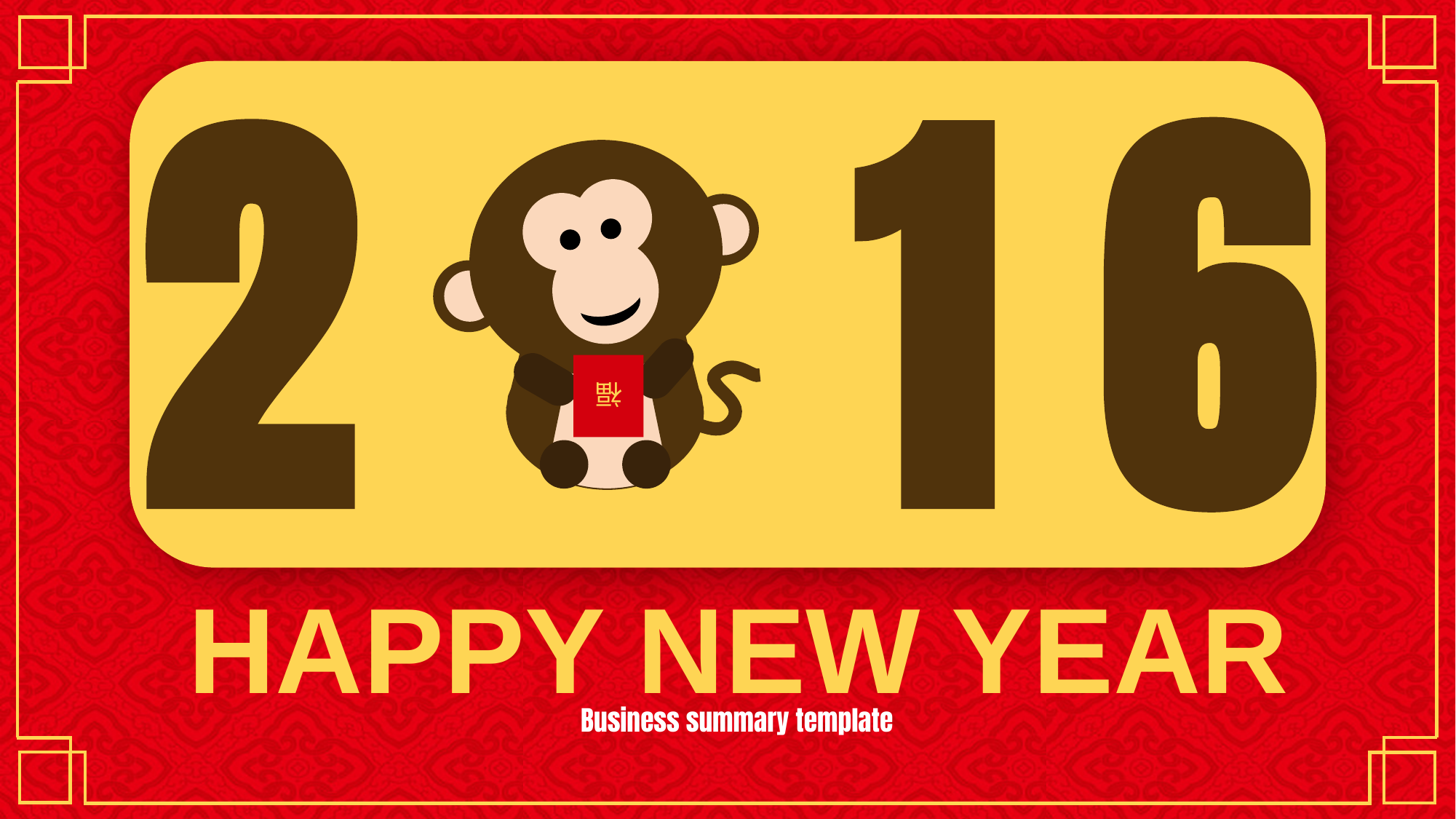

2     1 6

福

HAPPY NEW YEAR
Business summary template